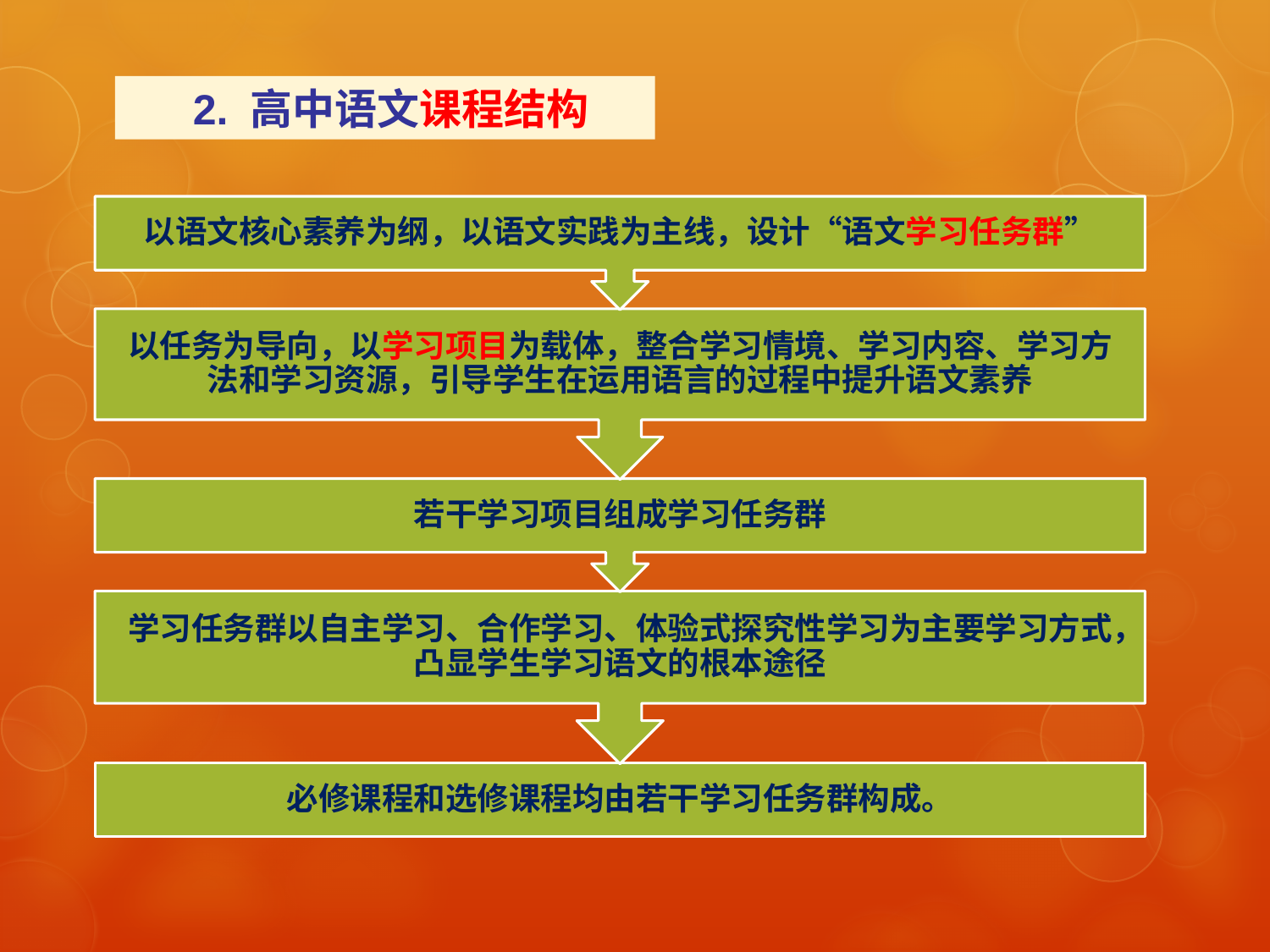

2. 高中语文课程结构
必修课程和选修课程均由若干学习任务群构成。
学习任务群以自主学习、合作学习、体验式探究性学习为主要学习方式，凸显学生学习语文的根本途径
若干学习项目组成学习任务群
以任务为导向，以学习项目为载体，整合学习情境、学习内容、学习方法和学习资源，引导学生在运用语言的过程中提升语文素养
以语文核心素养为纲，以语文实践为主线，设计“语文学习任务群”